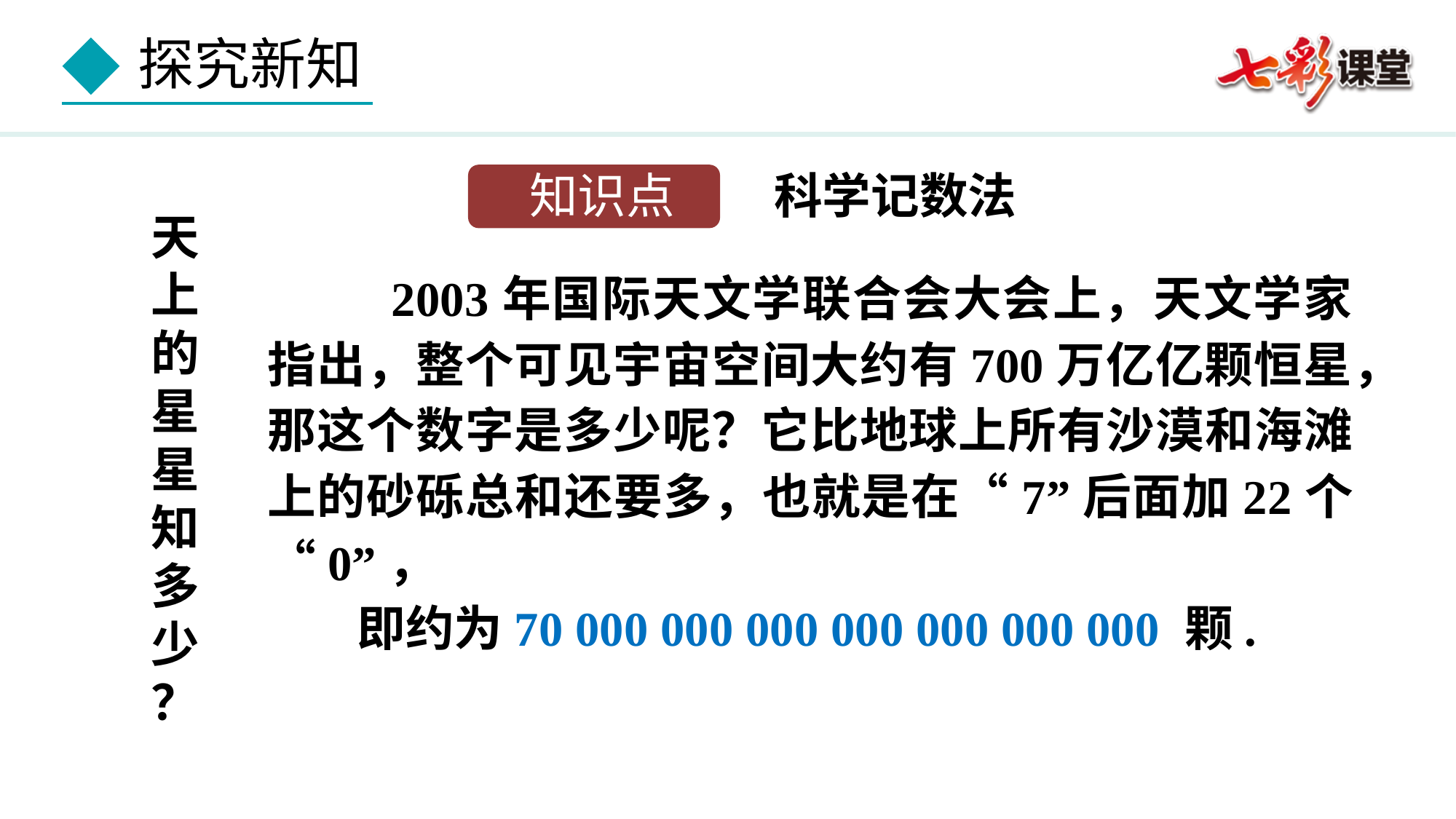

科学记数法

知识点
天上的星星知多少？
         2003年国际天文学联合会大会上，天文学家指出，整个可见宇宙空间大约有700万亿亿颗恒星，那这个数字是多少呢？它比地球上所有沙漠和海滩上的砂砾总和还要多，也就是在“7”后面加22个“0”，
       即约为70 000 000 000 000 000 000 000 颗.